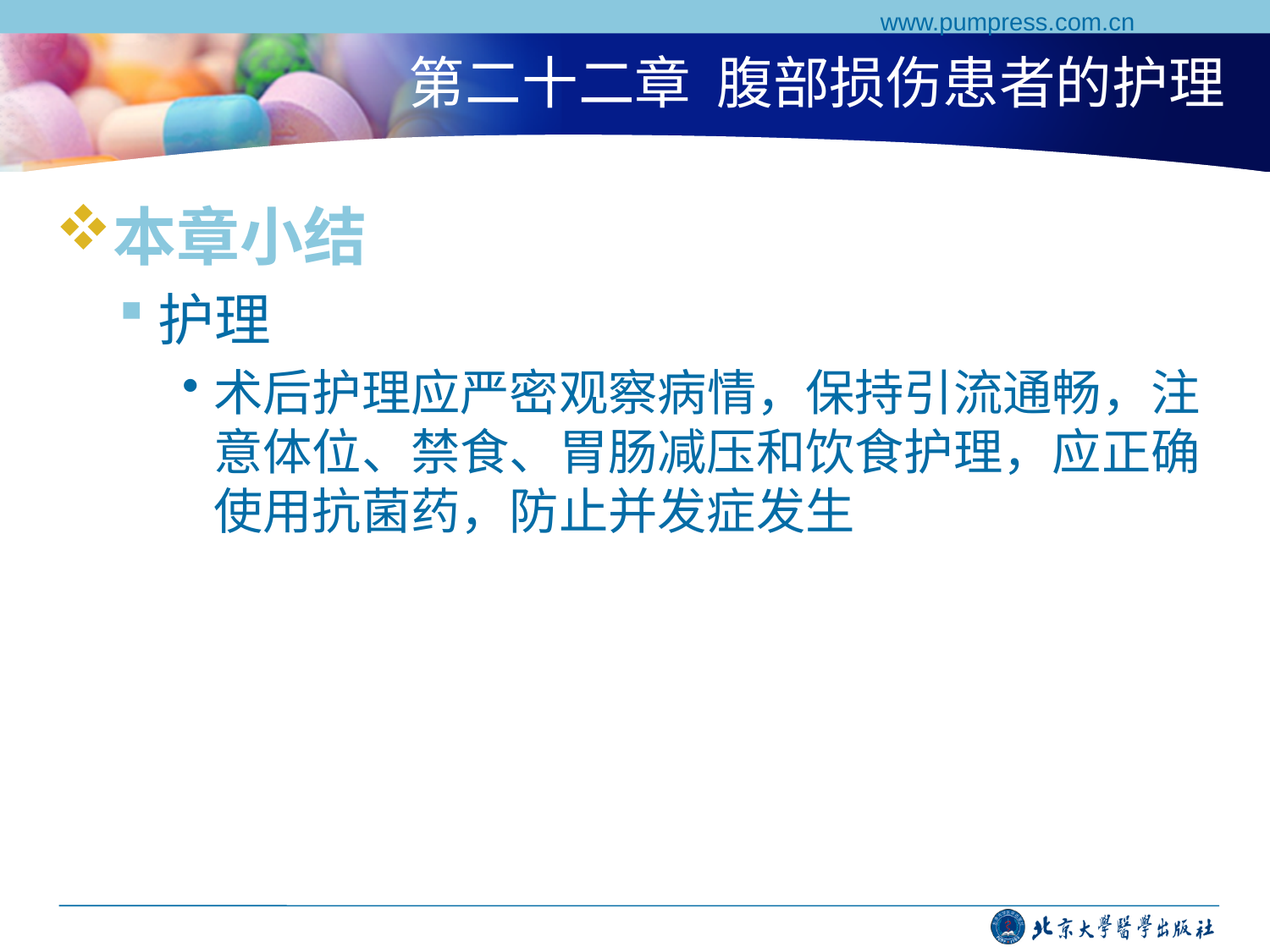

www.pumpress.com.cn
# 第二十二章  腹部损伤患者的护理
本章小结
护理
术后护理应严密观察病情，保持引流通畅，注意体位、禁食、胃肠减压和饮食护理，应正确使用抗菌药，防止并发症发生